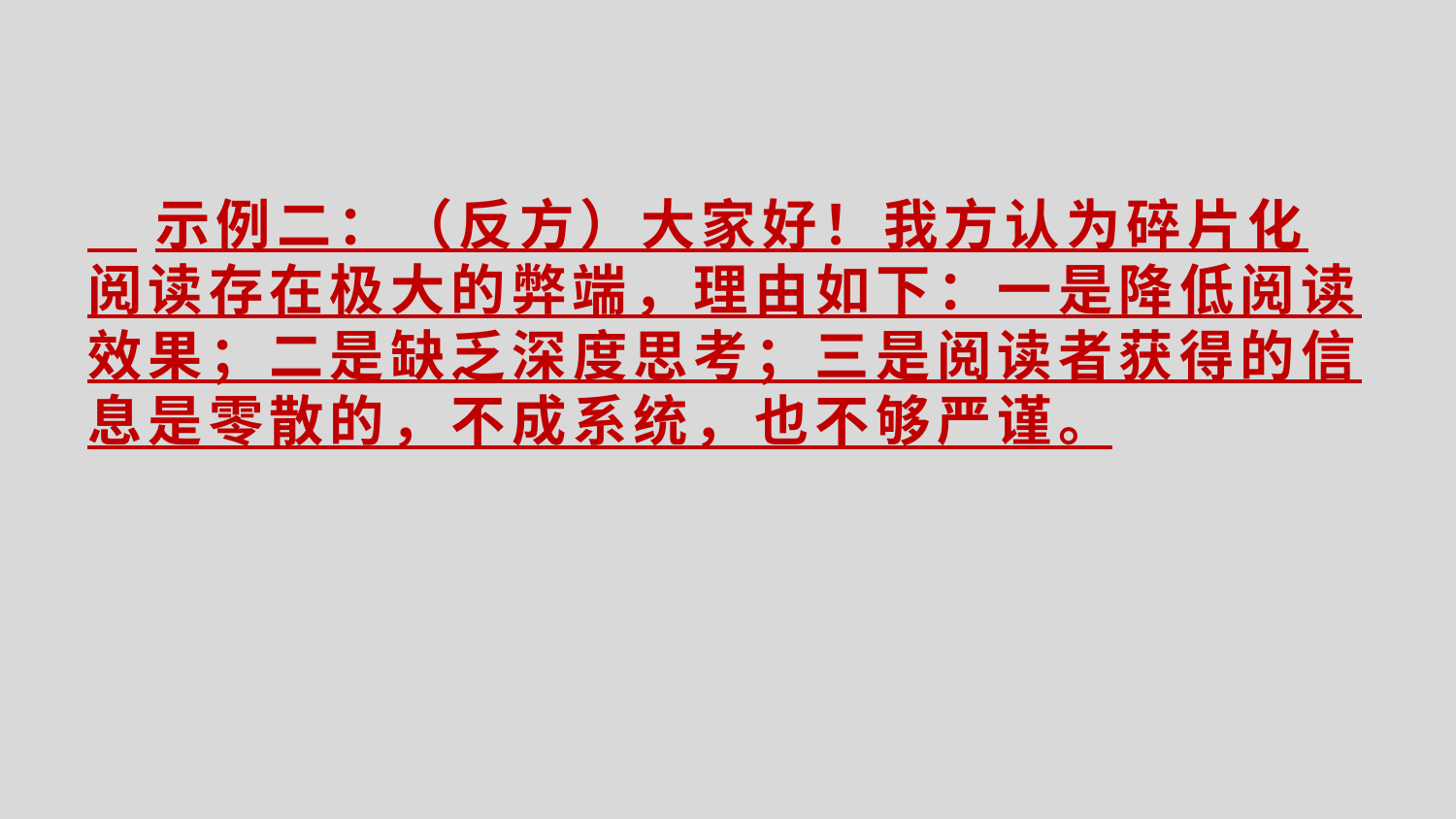

# 示例二：（反方）大家好！我方认为碎片化阅读存在极大的弊端，理由如下：一是降低阅读效果；二是缺乏深度思考；三是阅读者获得的信息是零散的，不成系统，也不够严谨。